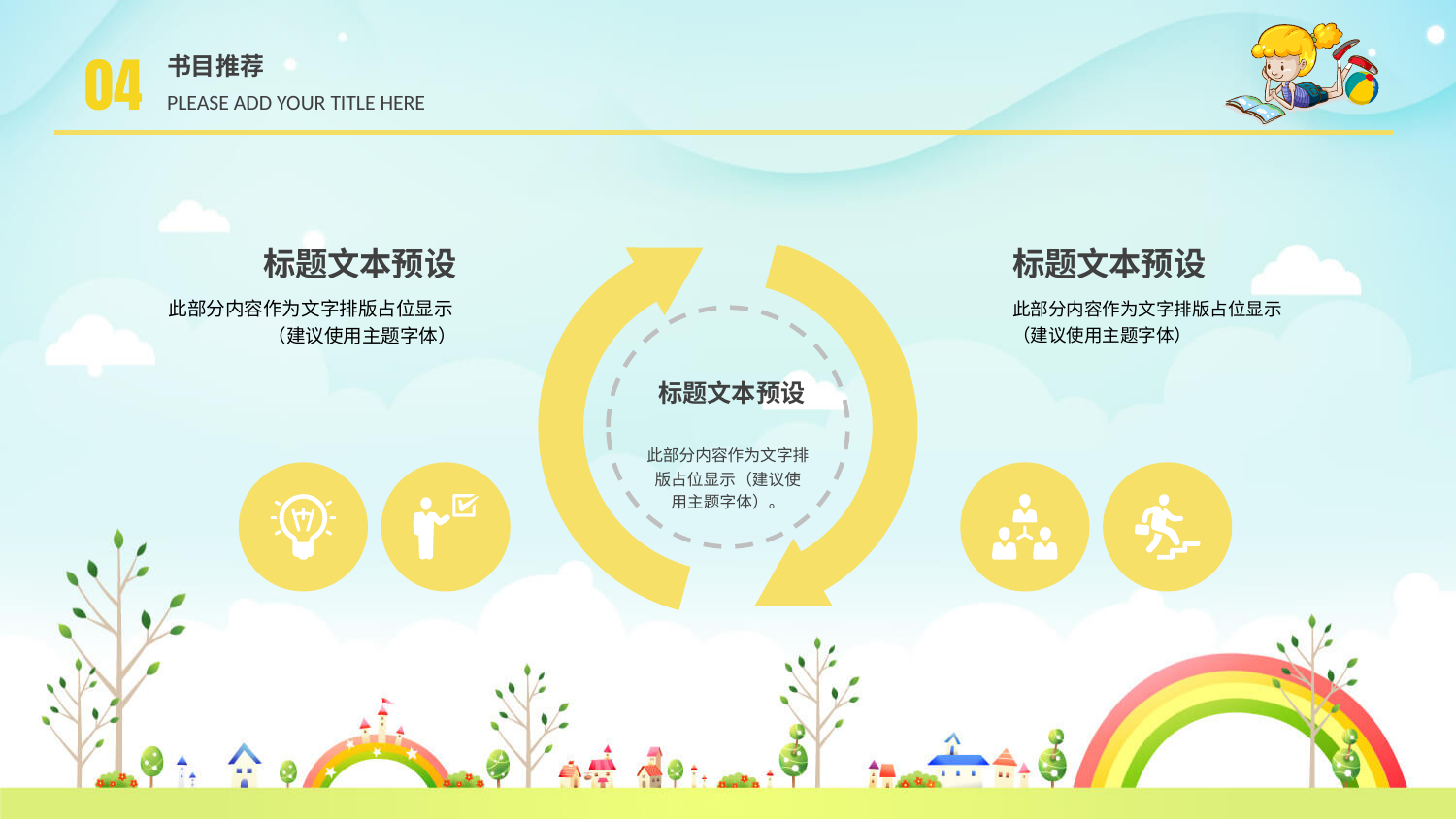

04
书目推荐
PLEASE ADD YOUR TITLE HERE

标题文本预设
此部分内容作为文字排版占位显示
（建议使用主题字体）
标题文本预设
此部分内容作为文字排版占位显示
（建议使用主题字体）

此部分内容作为文字排
版占位显示（建议使
用主题字体）。
标题文本预设